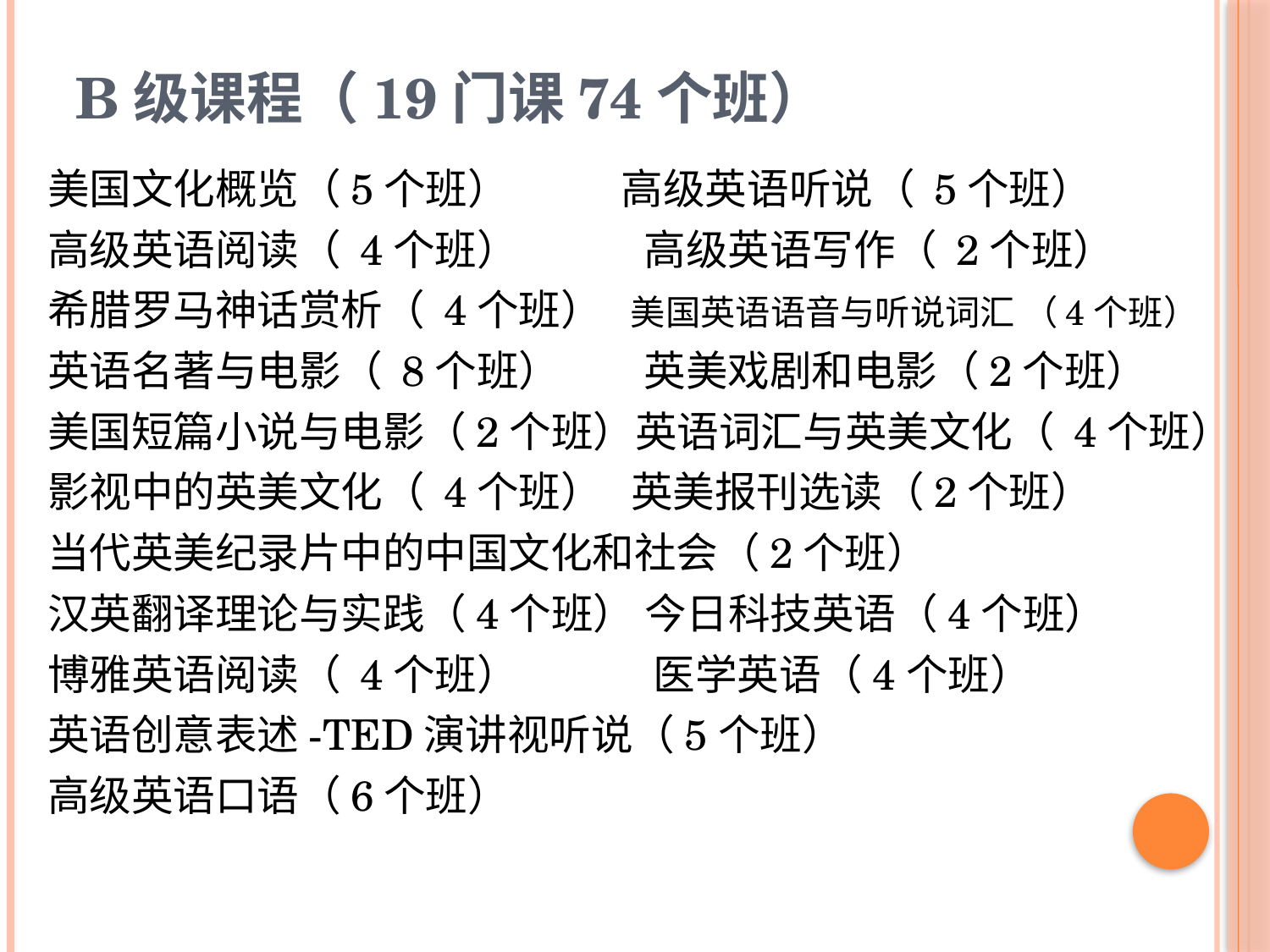

# B级课程（19门课74个班）
美国文化概览（5个班）            高级英语听说（ 5个班）
高级英语阅读（ 4个班）	      高级英语写作（ 2个班）
希腊罗马神话赏析（ 4个班）   美国英语语音与听说词汇 （4个班）
英语名著与电影（ 8个班）	      英美戏剧和电影（2个班）
美国短篇小说与电影（2个班）英语词汇与英美文化（ 4个班）
影视中的英美文化（ 4个班）   英美报刊选读（2个班）
当代英美纪录片中的中国文化和社会（2个班）
汉英翻译理论与实践（4个班） 今日科技英语（4个班）
博雅英语阅读（ 4个班） 	       医学英语（4个班）
英语创意表述-TED演讲视听说（5个班）
高级英语口语（6个班）